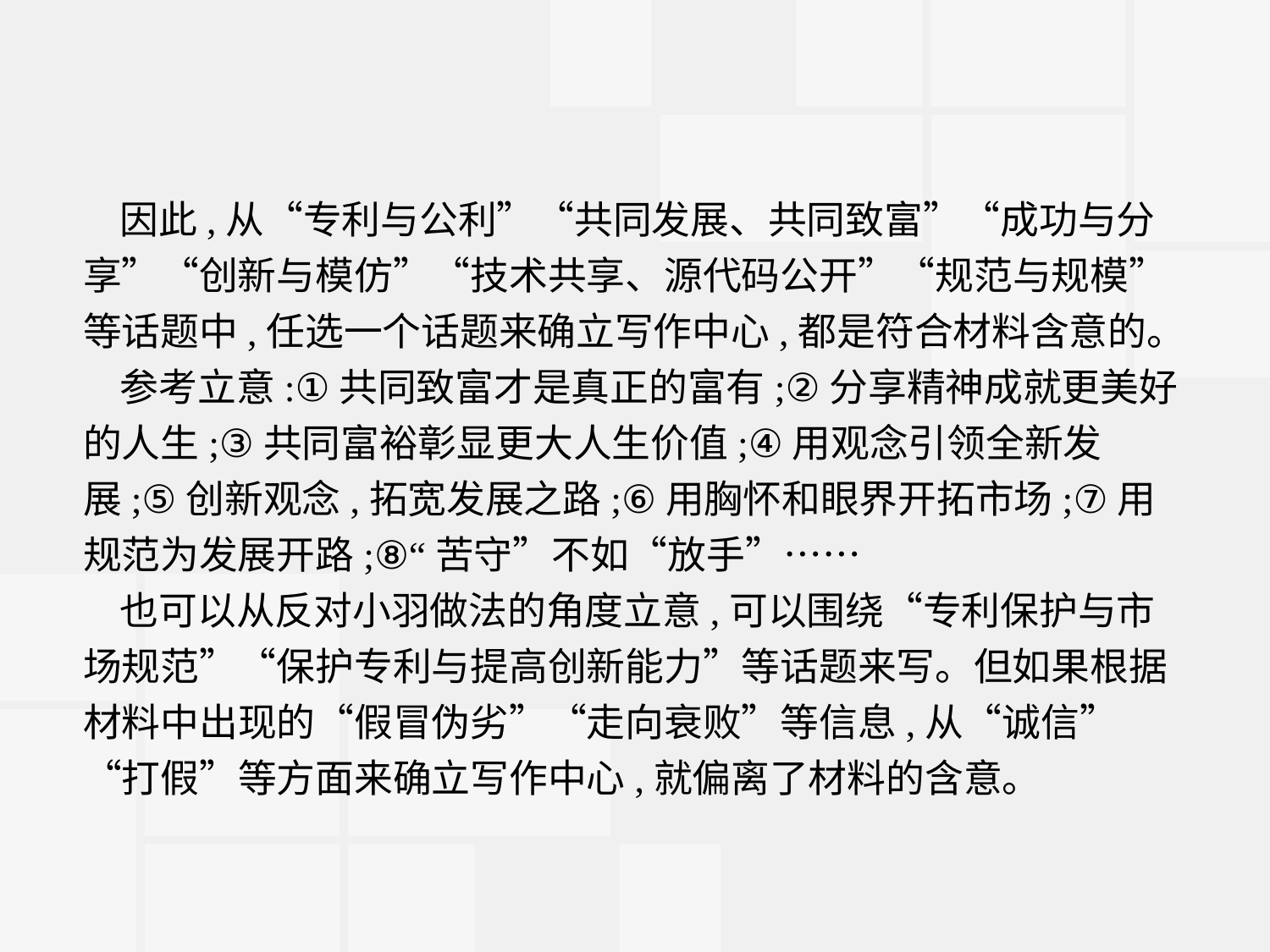

因此,从“专利与公利”“共同发展、共同致富”“成功与分享”“创新与模仿”“技术共享、源代码公开”“规范与规模”等话题中,任选一个话题来确立写作中心,都是符合材料含意的。
参考立意:①共同致富才是真正的富有;②分享精神成就更美好的人生;③共同富裕彰显更大人生价值;④用观念引领全新发展;⑤创新观念,拓宽发展之路;⑥用胸怀和眼界开拓市场;⑦用规范为发展开路;⑧“苦守”不如“放手”……
也可以从反对小羽做法的角度立意,可以围绕“专利保护与市场规范”“保护专利与提高创新能力”等话题来写。但如果根据材料中出现的“假冒伪劣”“走向衰败”等信息,从“诚信”“打假”等方面来确立写作中心,就偏离了材料的含意。